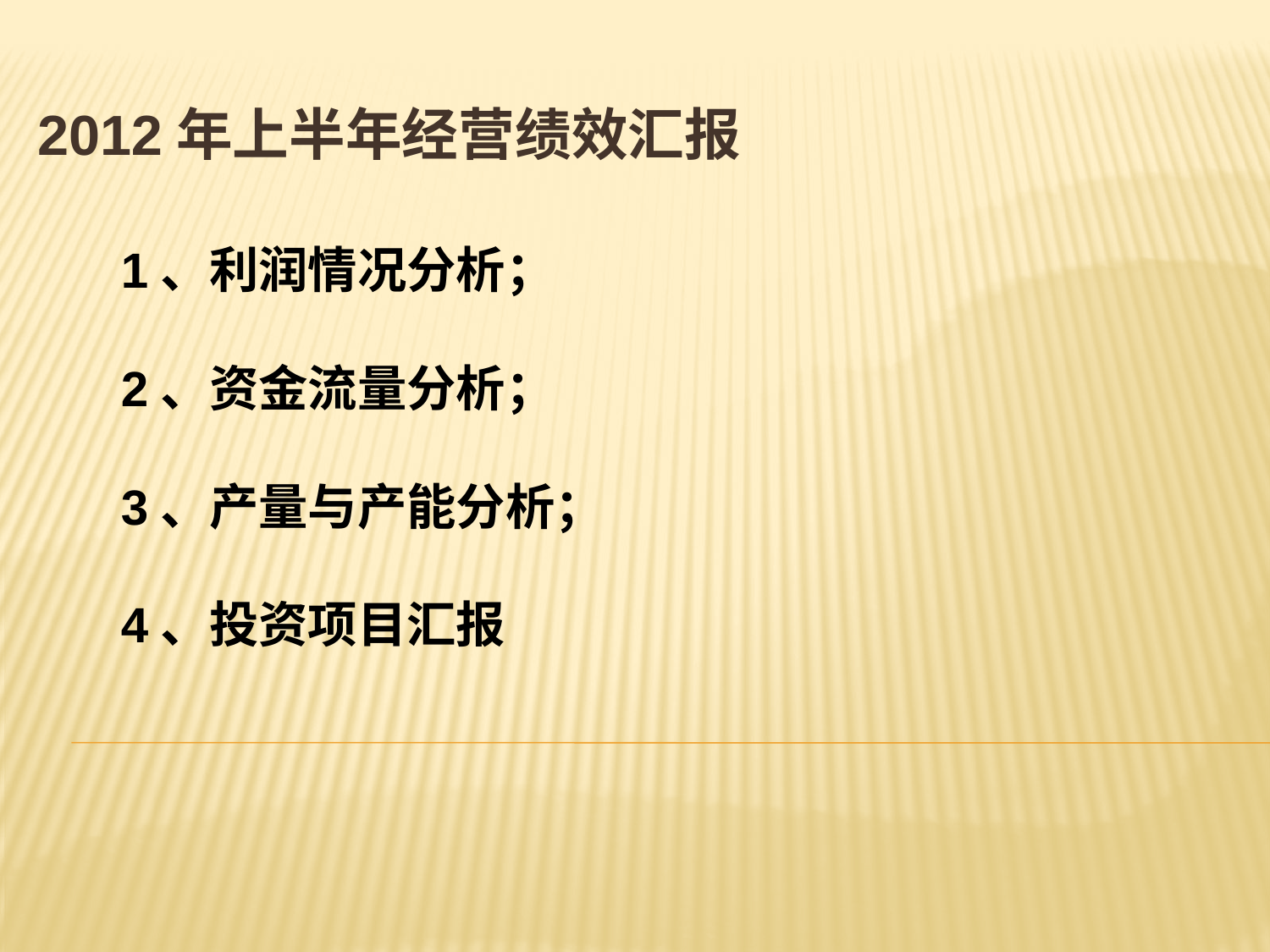

2012年上半年经营绩效汇报
1、利润情况分析；
2、资金流量分析；
3、产量与产能分析；
4、投资项目汇报